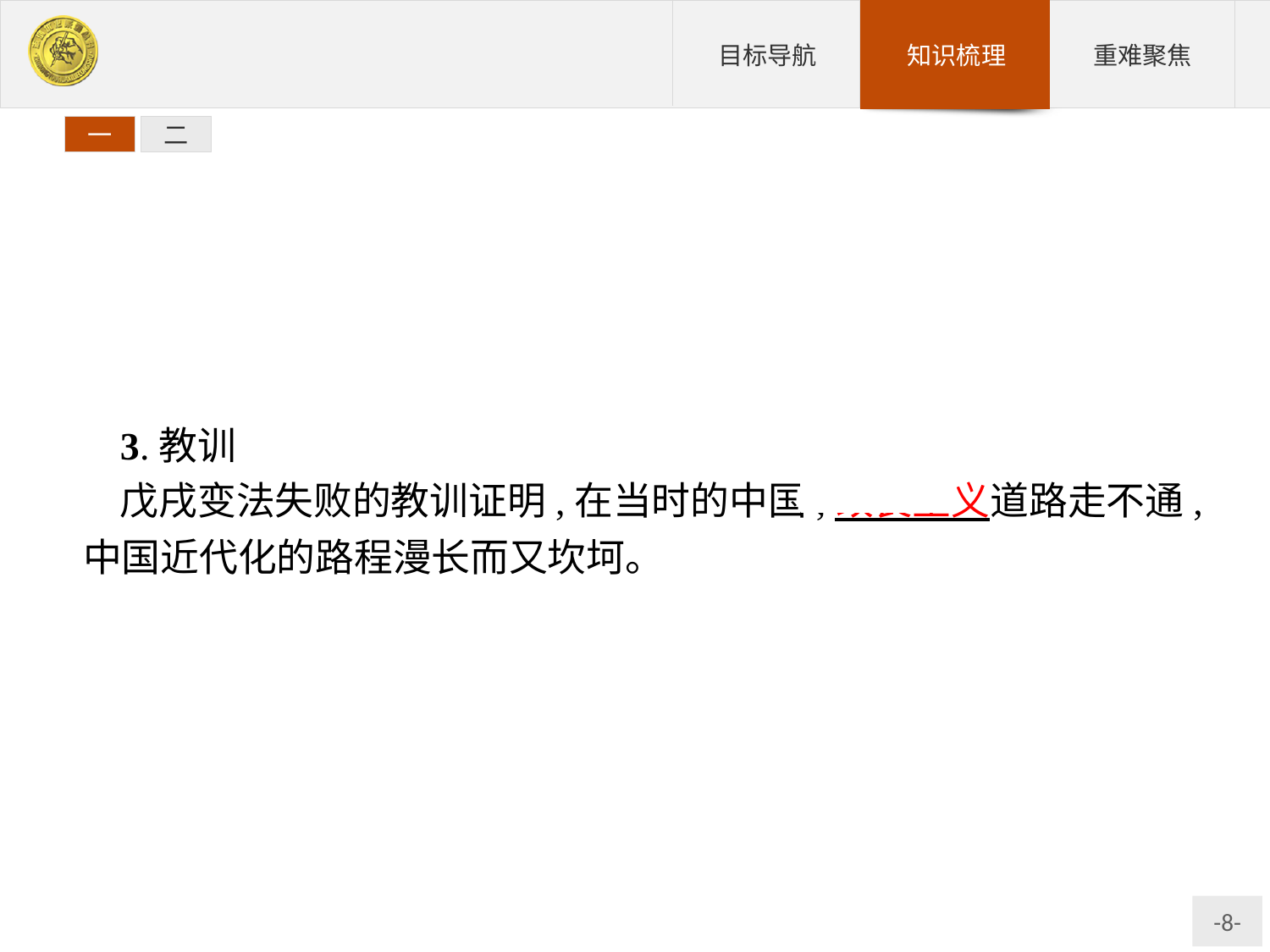

一
二
3.教训
戊戌变法失败的教训证明,在当时的中国,改良主义道路走不通,中国近代化的路程漫长而又坎坷。